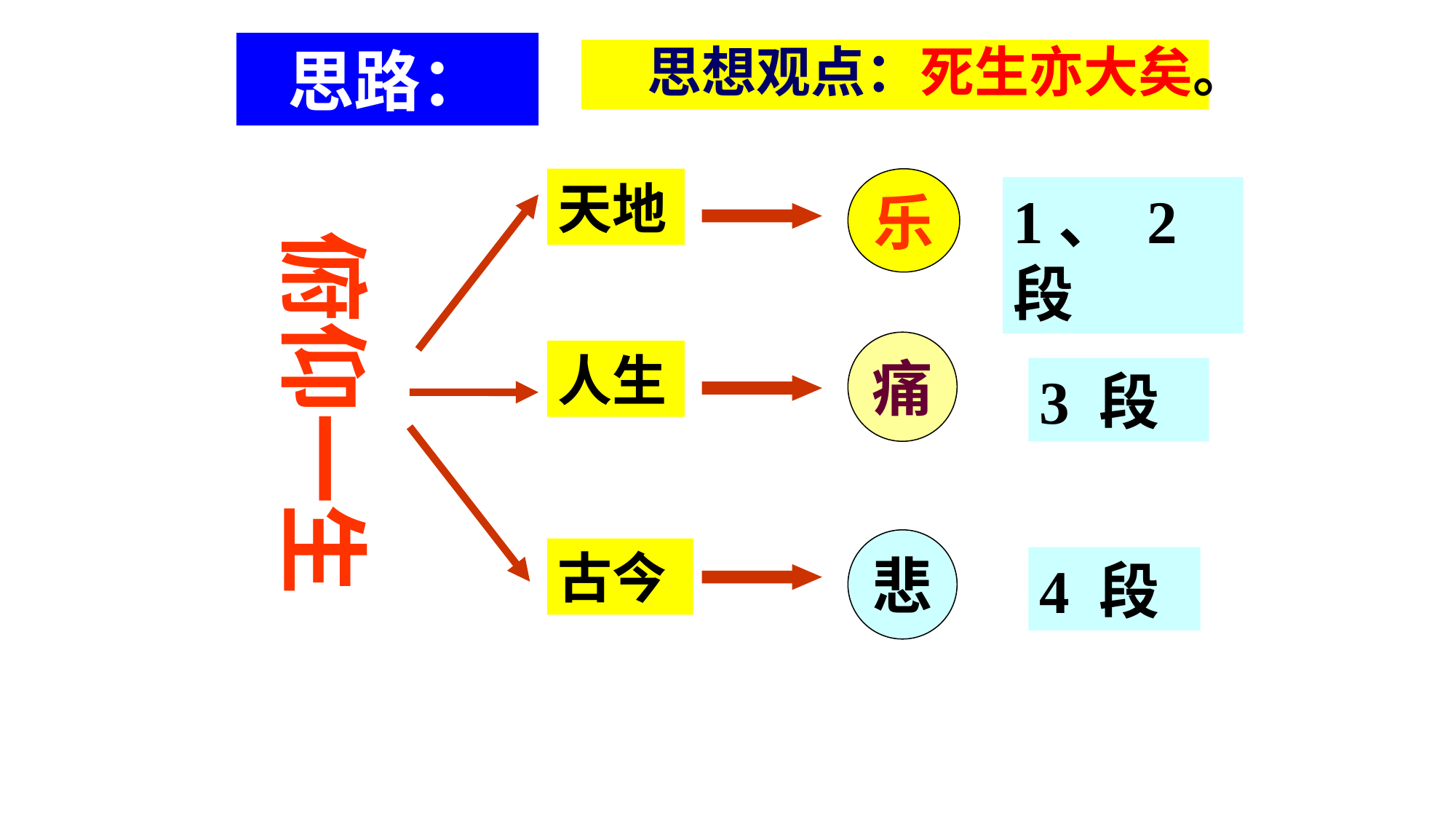

# 思路：
   思想观点：死生亦大矣。
天地
乐
1、 2段

俯仰一生
痛
人生
3 段

悲
古今
4 段